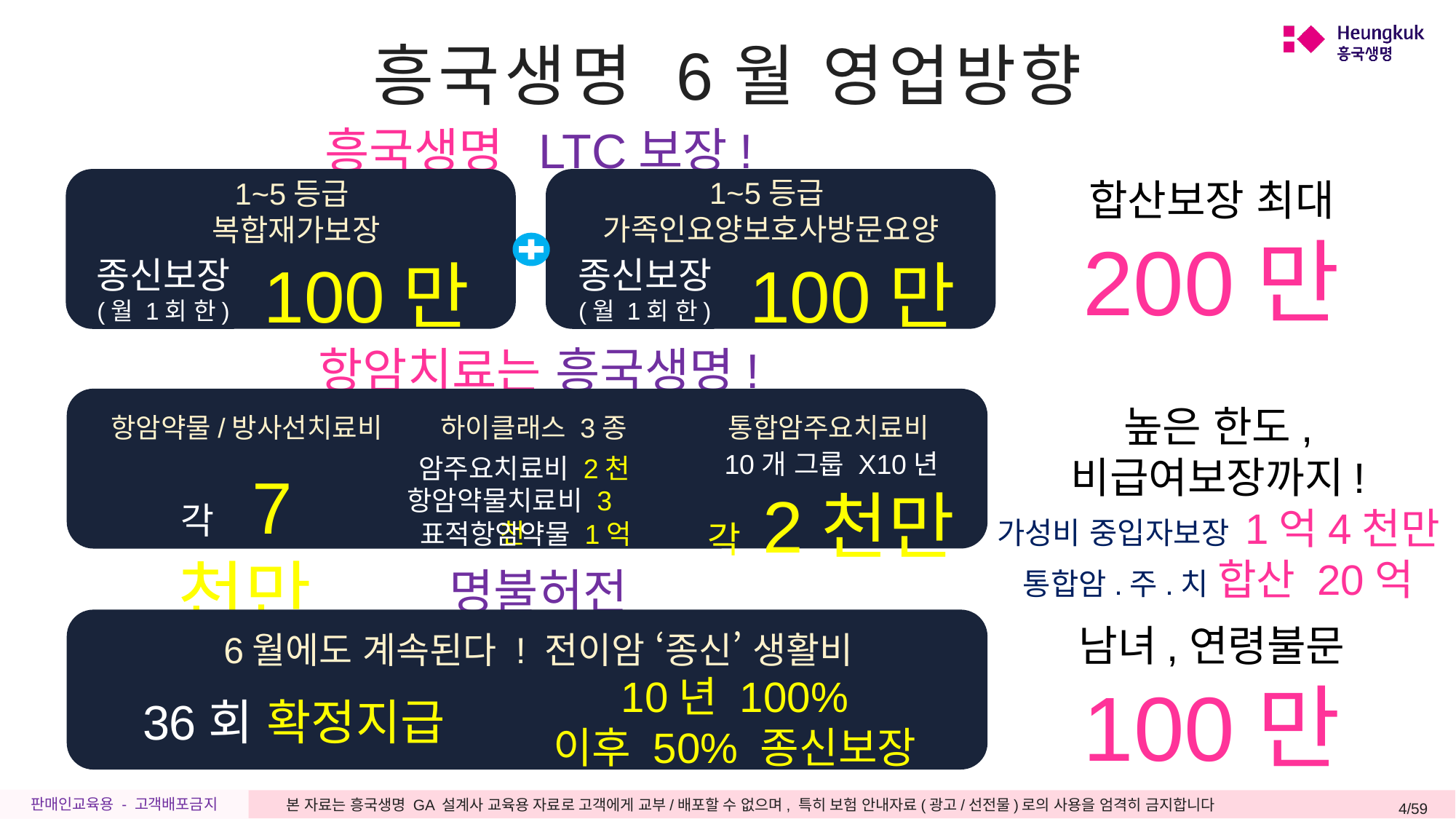

흥국생명 6월 영업방향
흥국생명 LTC보장!
1~5등급
가족인요양보호사방문요양

100만
종신보장
(월 1회 한)
1~5등급
복합재가보장

100만
종신보장
(월 1회 한)

합산보장 최대
200만
항암치료는 흥국생명!

항암약물/방사선치료비
하이클래스 3종
통합암주요치료비
10개 그룹 X10년
각 2천만
암주요치료비 2천
각 7천만
항암약물치료비 3천
표적항암약물 1억
높은 한도, 비급여보장까지!
가성비 중입자보장 1억4천만
통합암.주.치 합산 20억

명불허전 전이암생활비
남녀,연령불문
100만

6월에도 계속된다 ! 전이암 ‘종신’ 생활비
10년 100%
이후 50% 종신보장
36회 확정지급
4/59